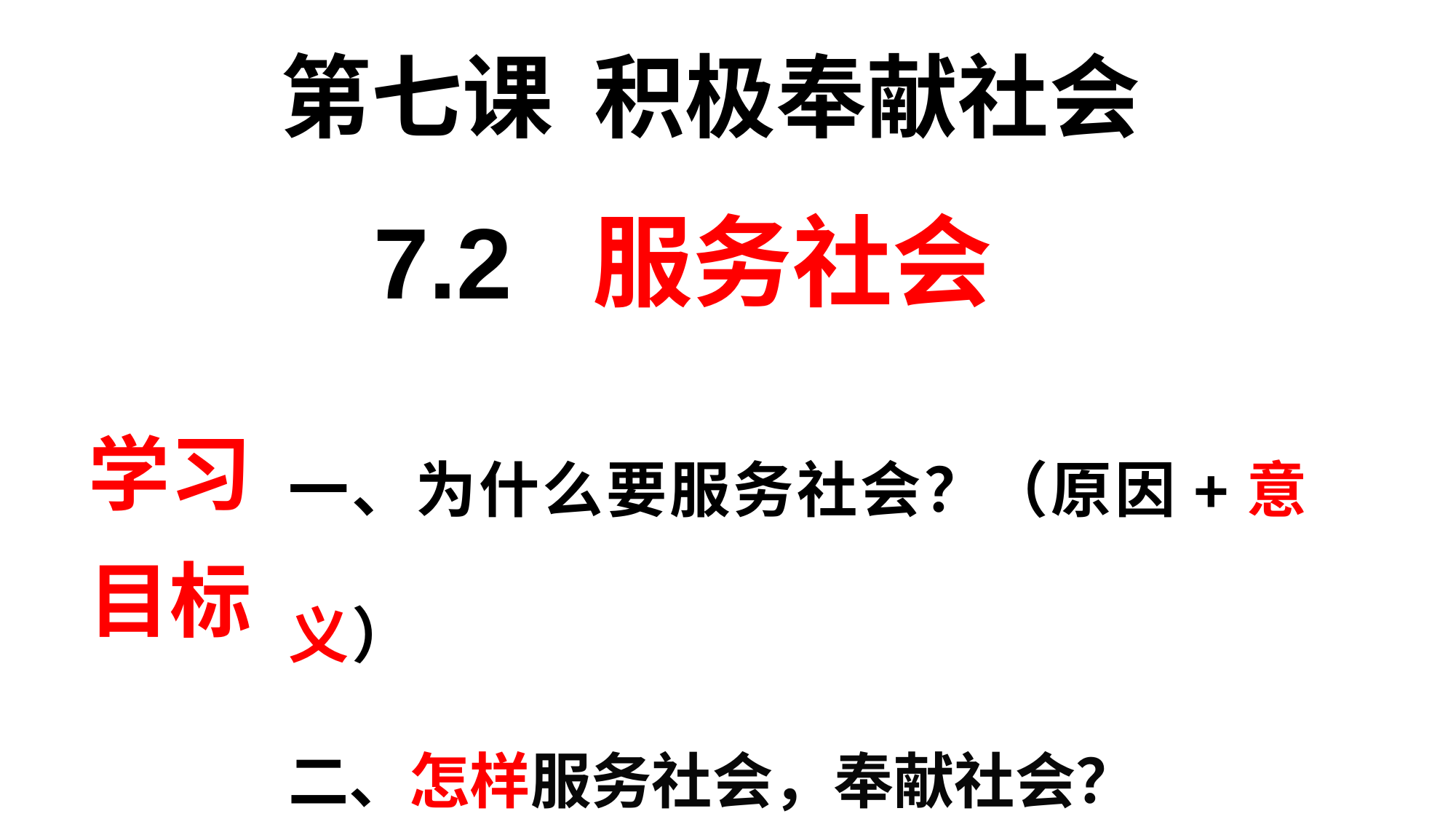

第七课  积极奉献社会
7.2  服务社会
一、为什么要服务社会？（原因+意义）
二、怎样服务社会，奉献社会？
学习
目标